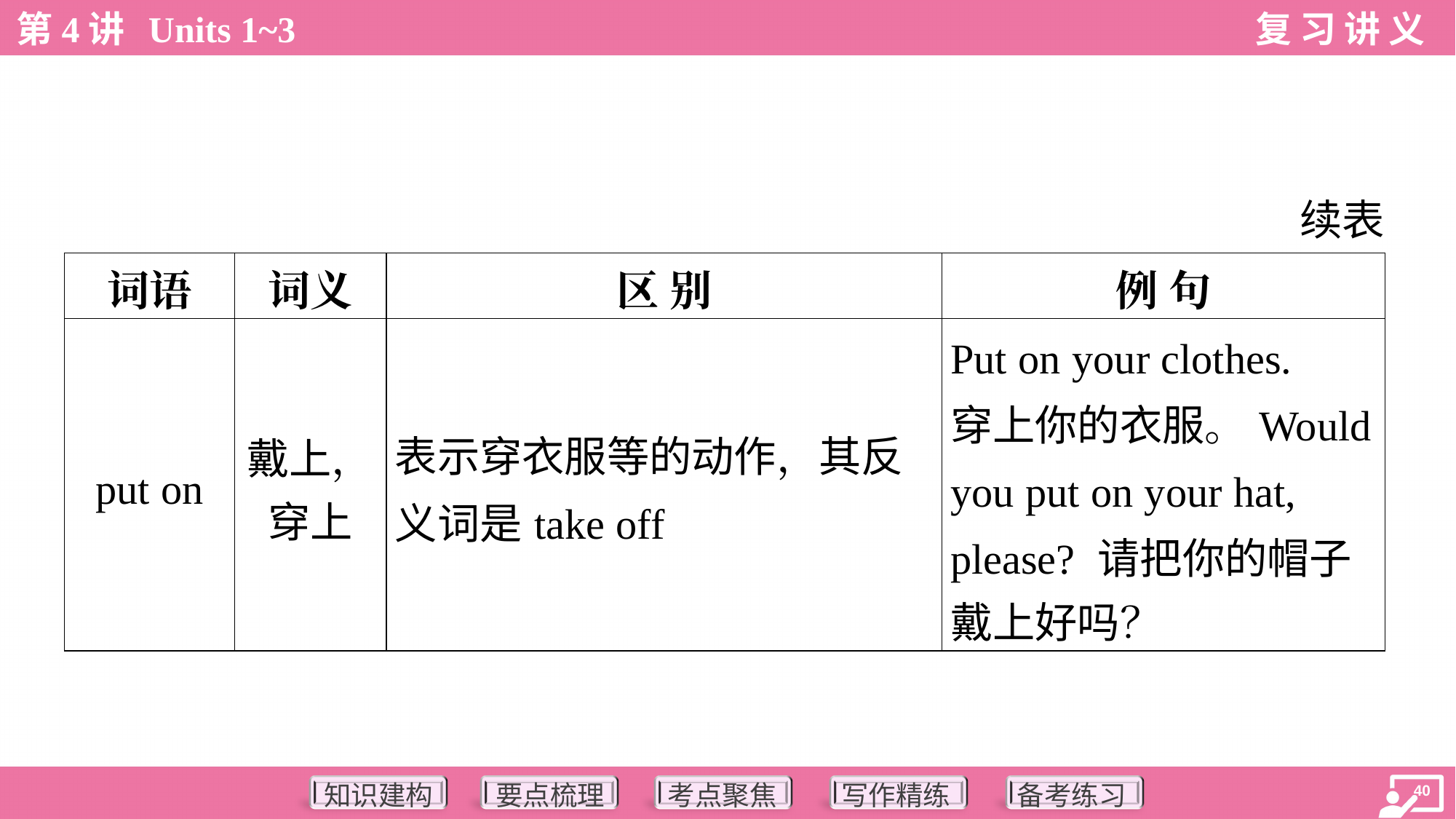

续表
| 词语 | 词义 | 区 别 | 例 句 |
| --- | --- | --- | --- |
| put on | 戴上， 穿上 | 表示穿衣服等的动作，其反义词是take off | Put on your clothes. 穿上你的衣服。Would you put on your hat, please? 请把你的帽子 戴上好吗？ |